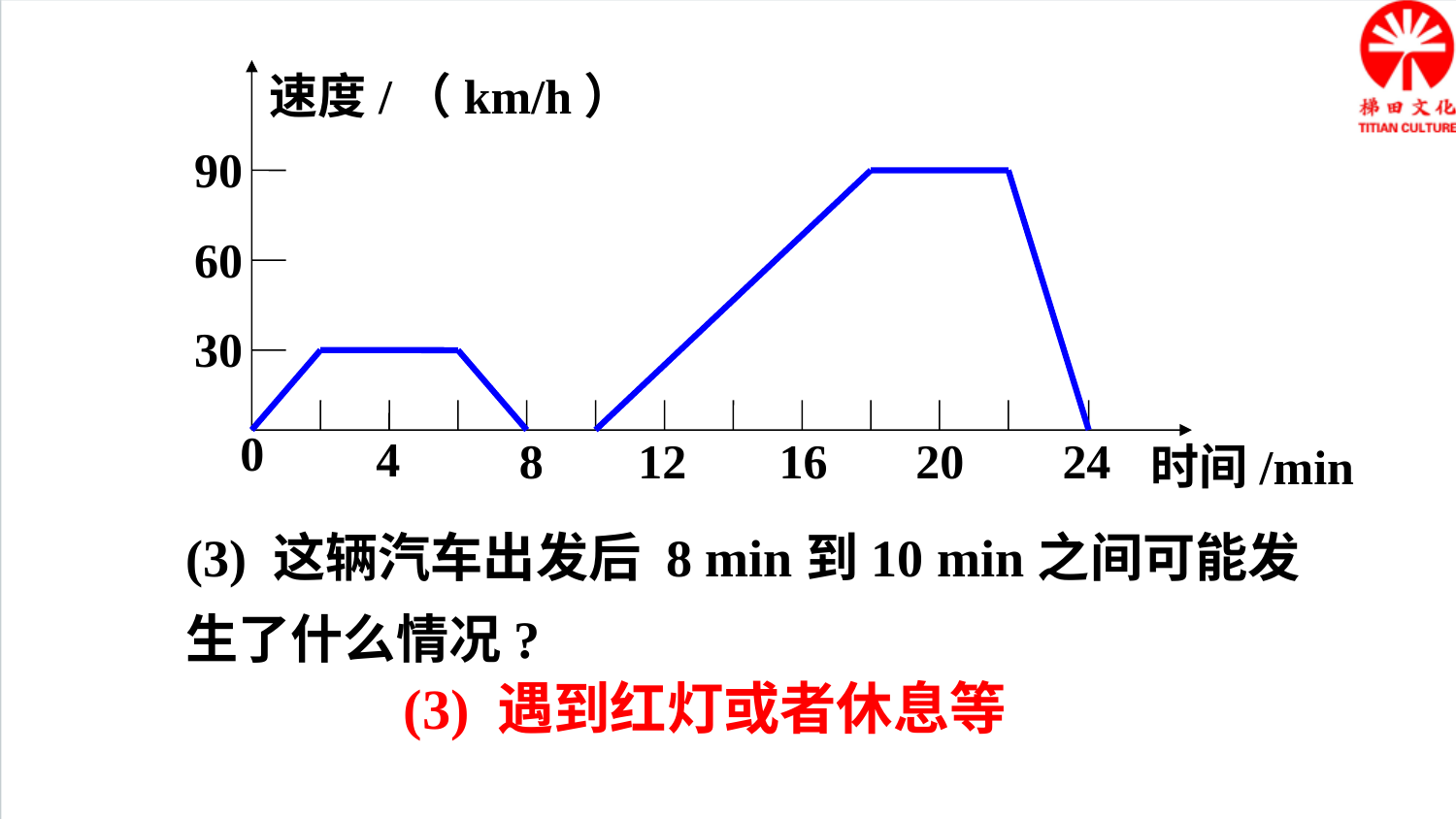

速度/（km/h）

90

60

30

0
4
8
12
16
20
24

时间/min
(3) 这辆汽车出发后 8 min到10 min之间可能发生了什么情况?
(3) 遇到红灯或者休息等